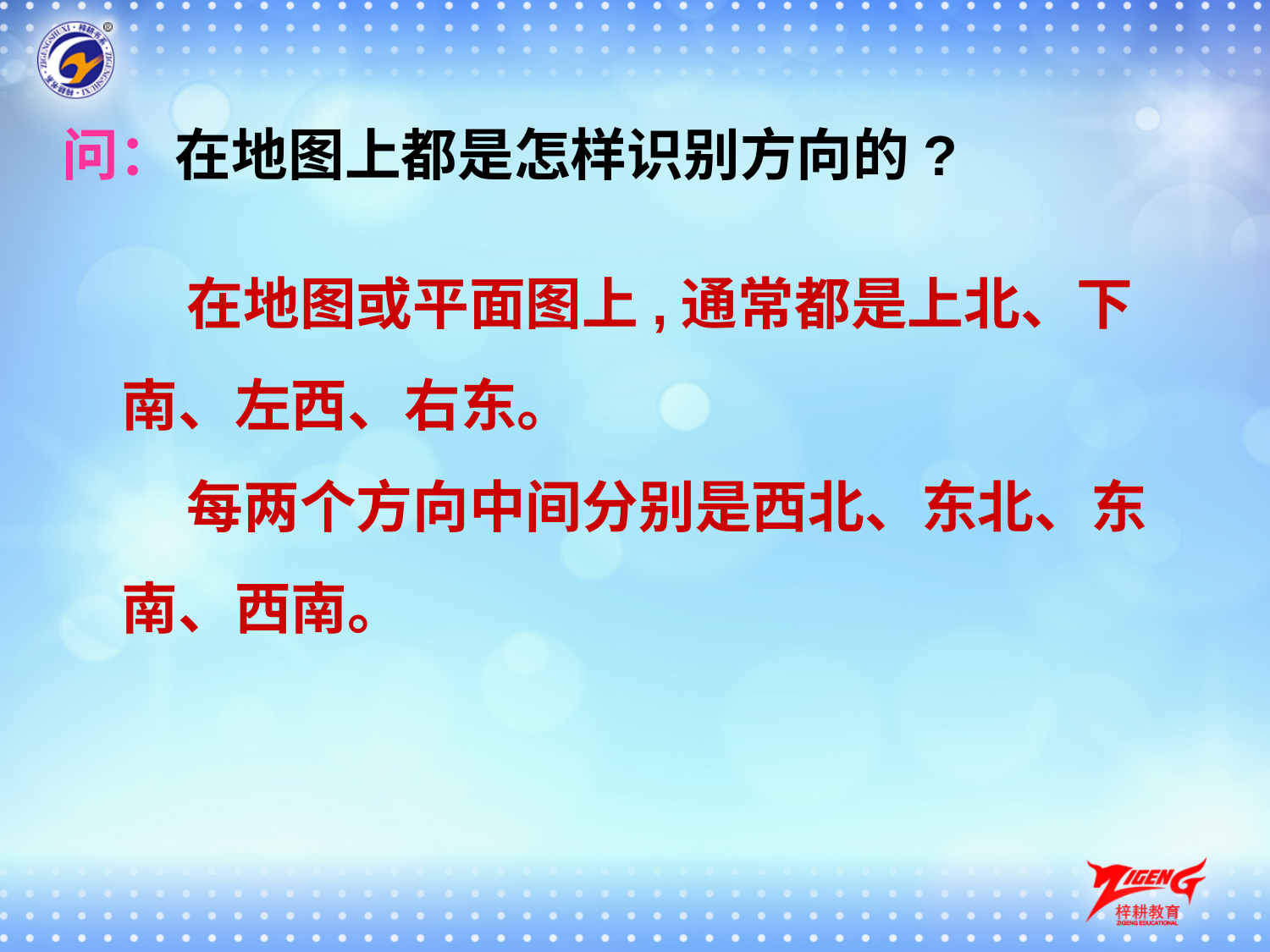

问：在地图上都是怎样识别方向的?
    在地图或平面图上,通常都是上北、下南、左西、右东。
    每两个方向中间分别是西北、东北、东南、西南。